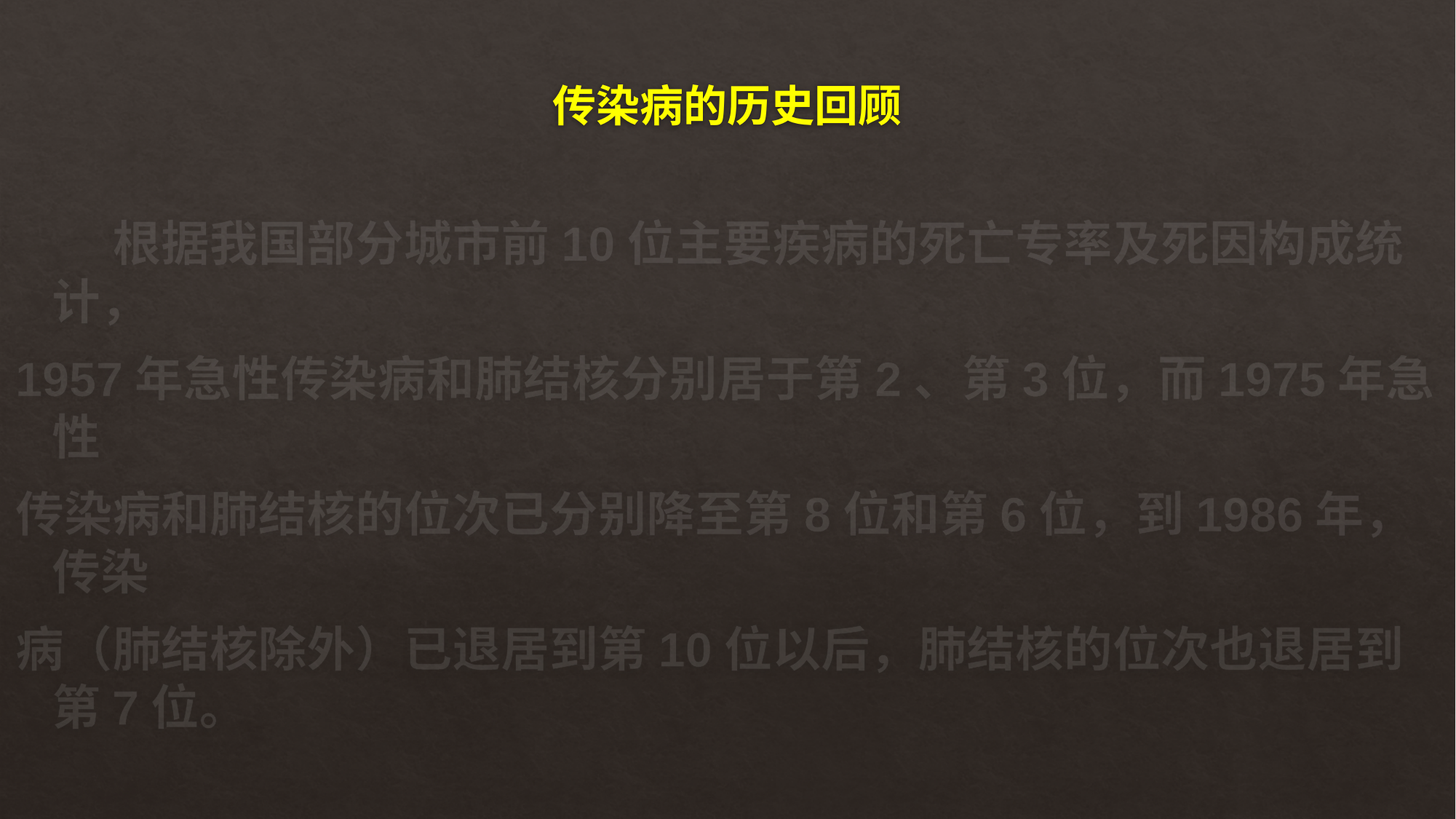

# 传染病的历史回顾
　　根据我国部分城市前10位主要疾病的死亡专率及死因构成统计，
1957年急性传染病和肺结核分别居于第2、第3位，而1975年急性
传染病和肺结核的位次已分别降至第8位和第6位，到1986年，传染
病（肺结核除外）已退居到第10位以后，肺结核的位次也退居到第7位。